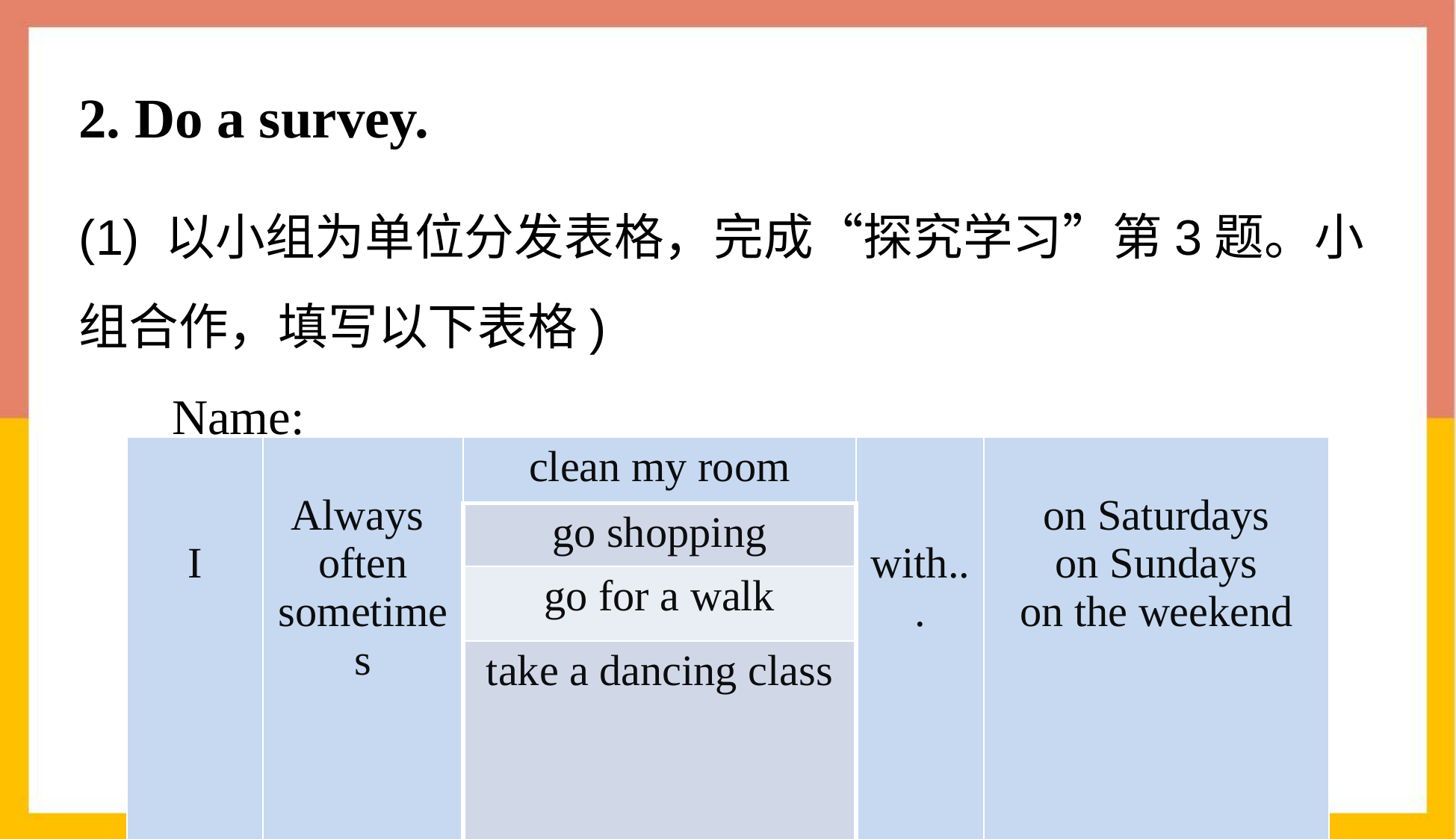

# 2. Do a survey.
(1) 以小组为单位分发表格，完成“探究学习”第3题。小组合作，填写以下表格)
       Name:
| I | Always often sometimes | clean my room | with... | on Saturdays on Sundays on the weekend |
| --- | --- | --- | --- | --- |
|  |  | go shopping |  |  |
|  |  | go for a walk |  |  |
|  |  | take a dancing class |  |  |